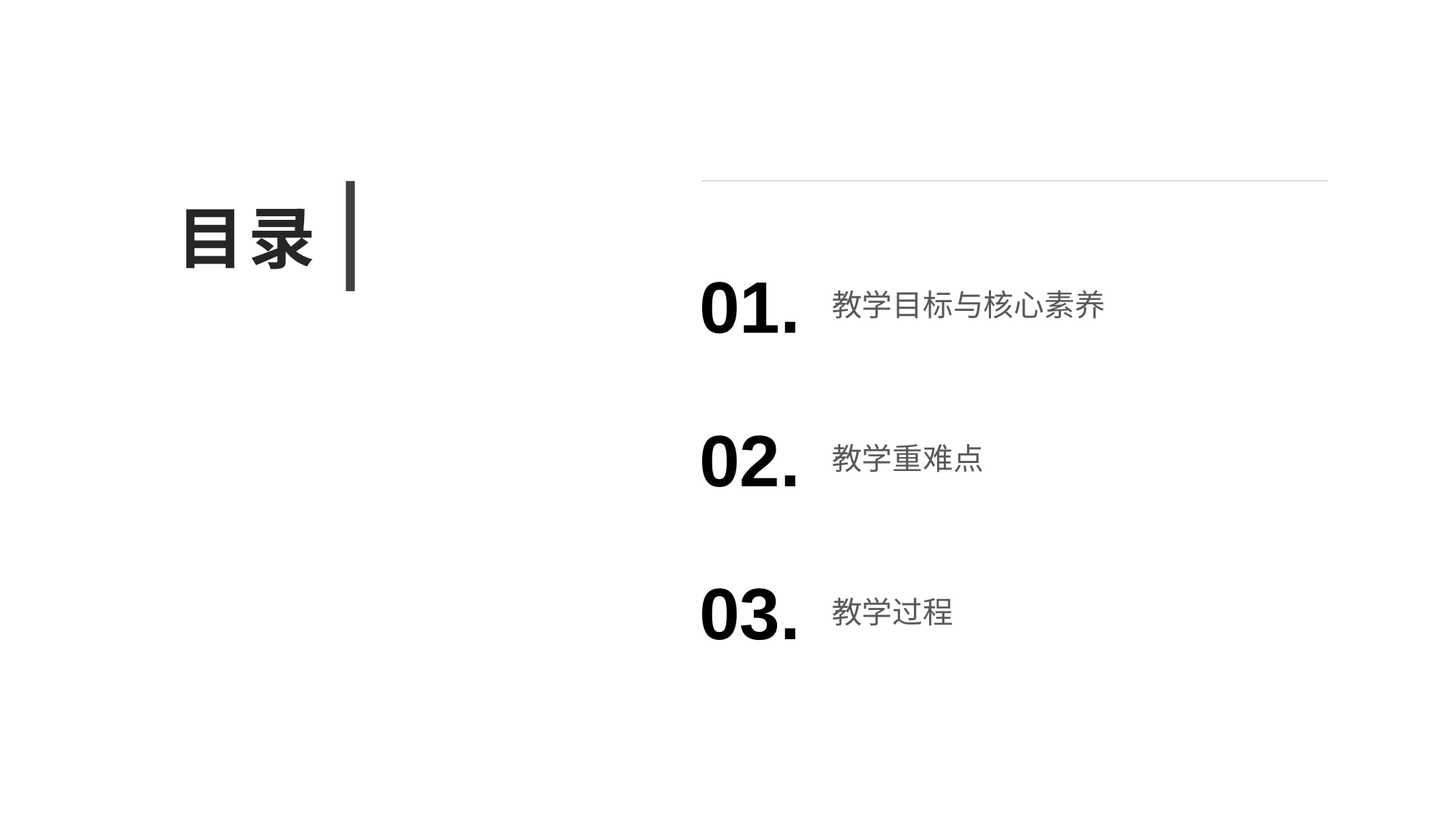

目录
01.
教学目标与核心素养
02.
教学重难点
03.
教学过程